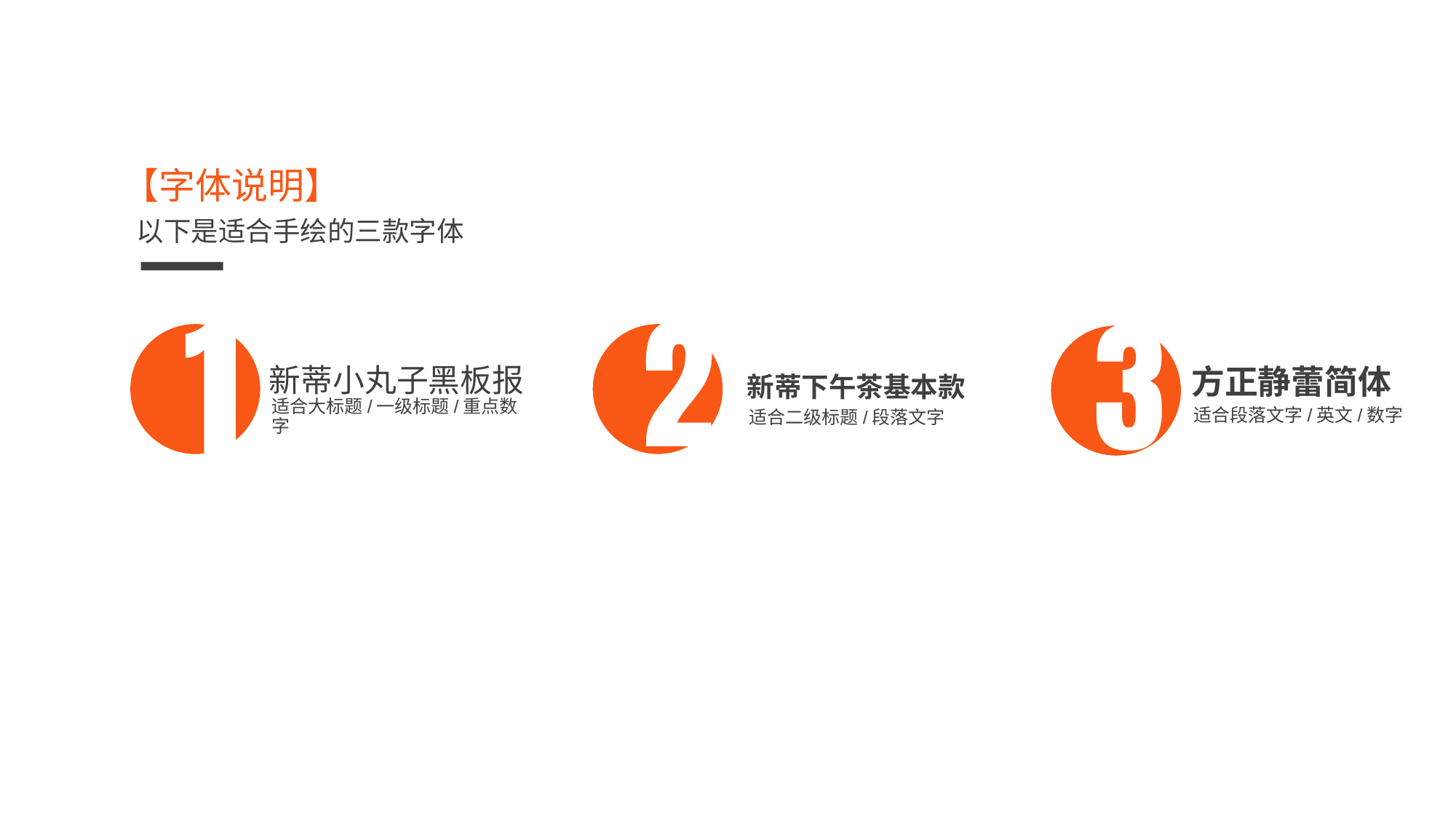

【字体说明】
以下是适合手绘的三款字体

1
2
3

新蒂小丸子黑板报
方正静蕾简体
新蒂下午茶基本款
适合段落文字/英文/数字
适合大标题/一级标题/重点数字
适合二级标题/段落文字